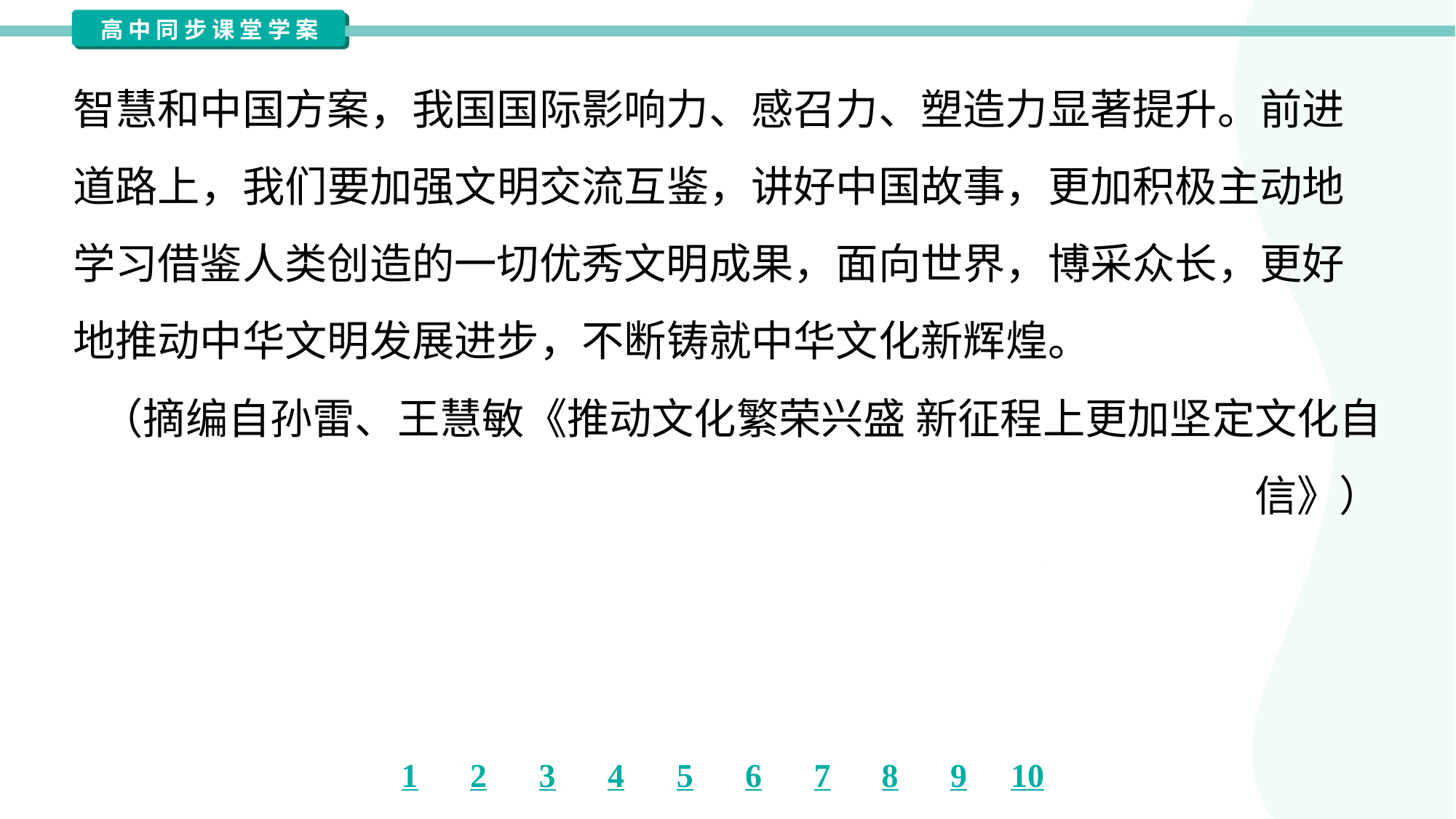

智慧和中国方案，我国国际影响力、感召力、塑造力显著提升。前进
道路上，我们要加强文明交流互鉴，讲好中国故事，更加积极主动地
学习借鉴人类创造的一切优秀文明成果，面向世界，博采众长，更好
地推动中华文明发展进步，不断铸就中华文化新辉煌。
（摘编自孙雷、王慧敏《推动文化繁荣兴盛 新征程上更加坚定文化自
信》）